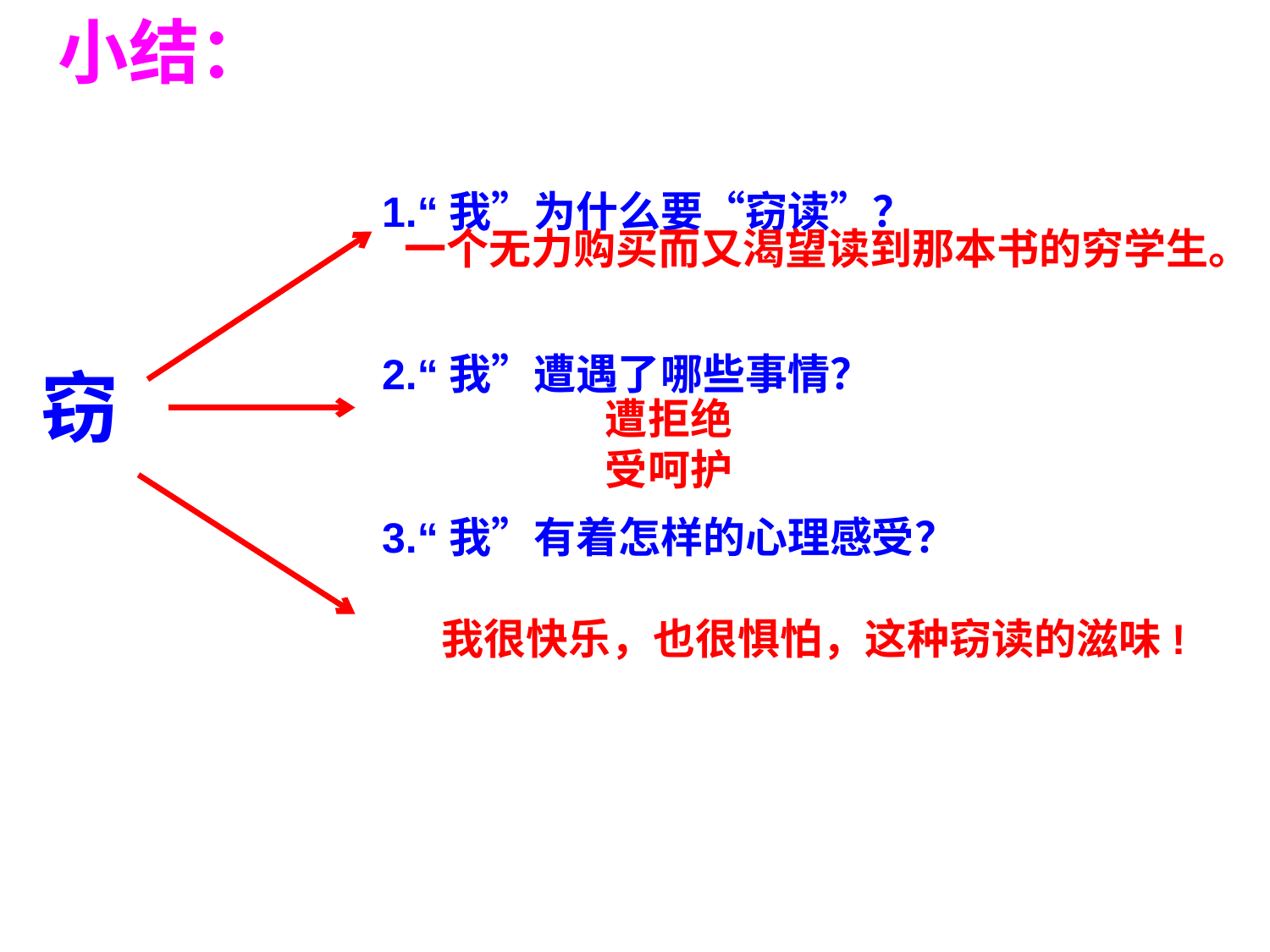

小结：
   1.“我”为什么要“窃读”？
   2.“我”遭遇了哪些事情？
   3.“我”有着怎样的心理感受？
一个无力购买而又渴望读到那本书的穷学生。
窃
遭拒绝
受呵护
我很快乐，也很惧怕，这种窃读的滋味!